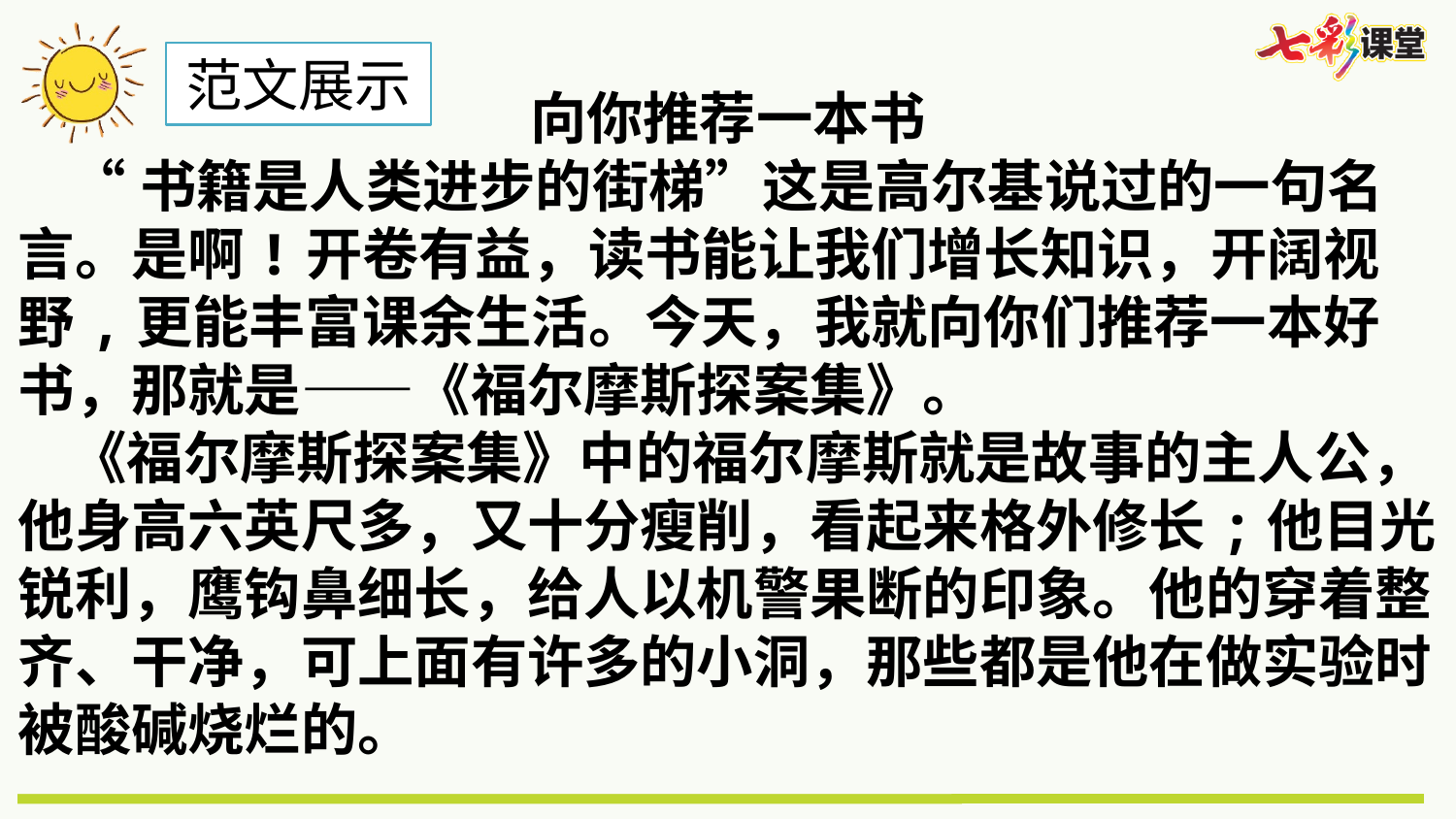

范文展示
向你推荐一本书
    “书籍是人类进步的街梯”这是高尔基说过的一句名言。是啊!开卷有益，读书能让我们增长知识，开阔视野,更能丰富课余生活。今天，我就向你们推荐一本好书，那就是——《福尔摩斯探案集》。
   《福尔摩斯探案集》中的福尔摩斯就是故事的主人公，他身高六英尺多，又十分瘦削，看起来格外修长;他目光锐利，鹰钩鼻细长，给人以机警果断的印象。他的穿着整齐、干净，可上面有许多的小洞，那些都是他在做实验时被酸碱烧烂的。